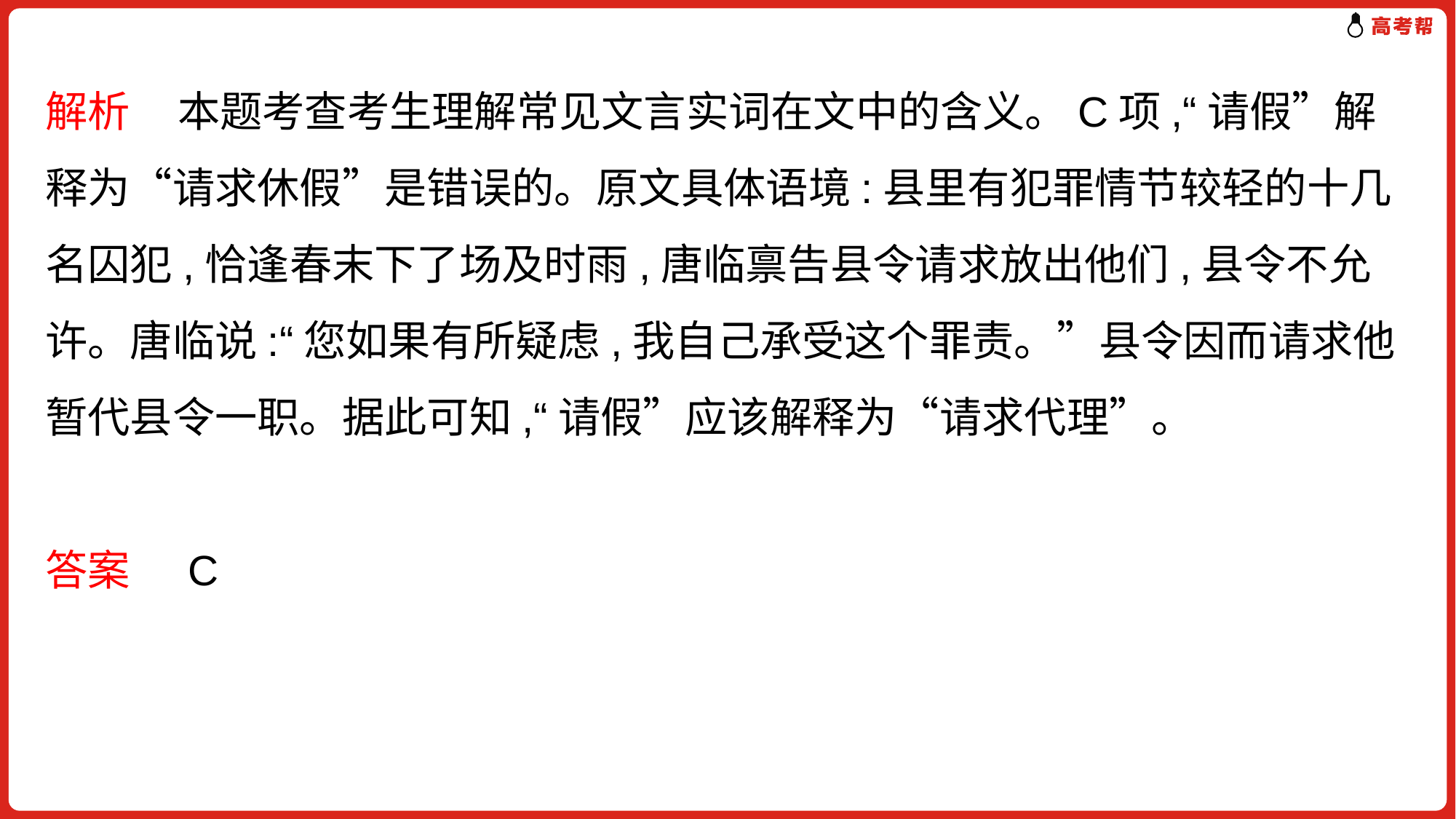

解析     本题考查考生理解常见文言实词在文中的含义。C项,“请假”解释为“请求休假”是错误的。原文具体语境:县里有犯罪情节较轻的十几名囚犯,恰逢春末下了场及时雨,唐临禀告县令请求放出他们,县令不允许。唐临说:“您如果有所疑虑,我自己承受这个罪责。”县令因而请求他暂代县令一职。据此可知,“请假”应该解释为“请求代理”。

答案     C